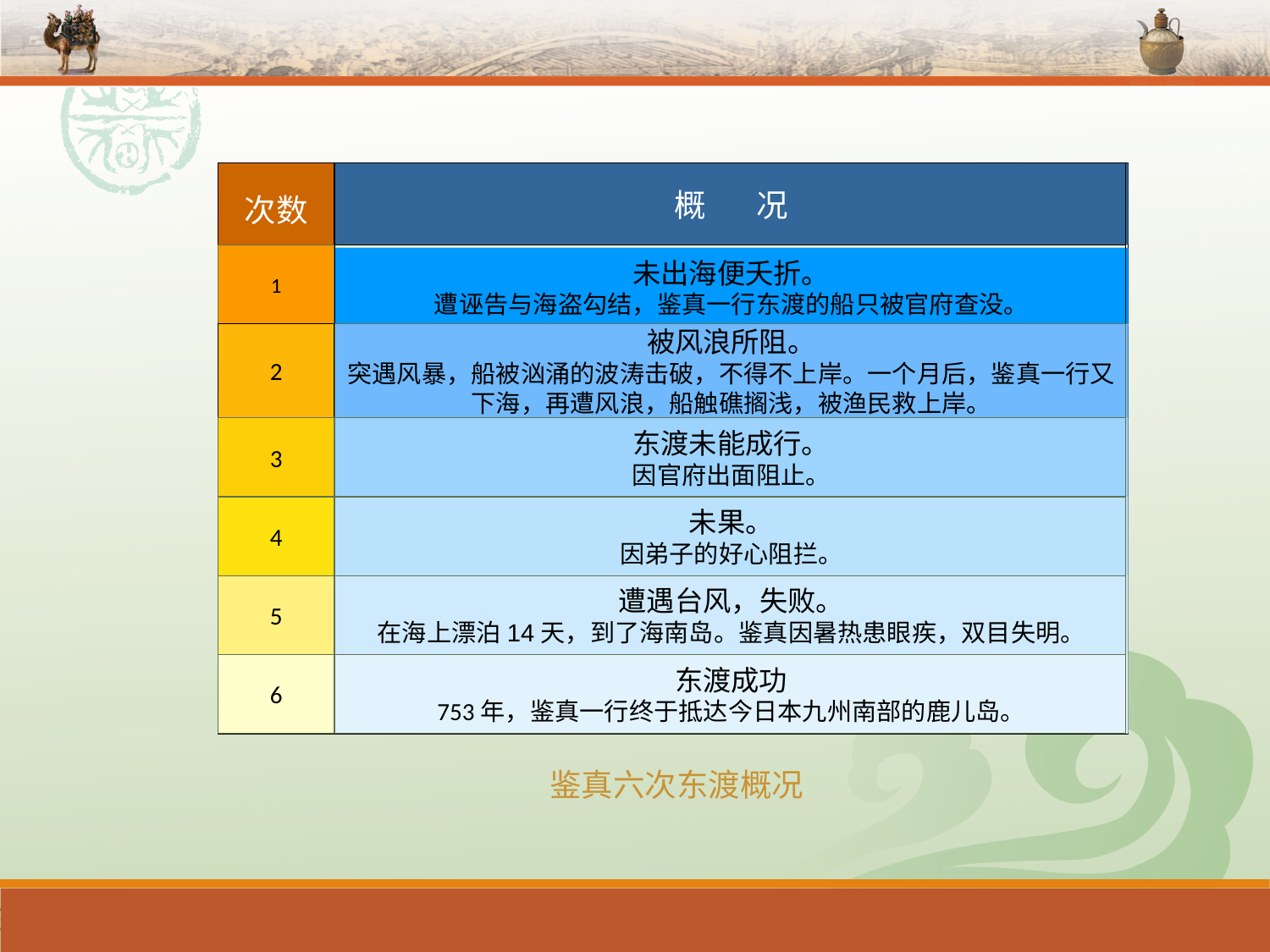

概       况

次数

1

未出海便夭折。
遭诬告与海盗勾结，鉴真一行东渡的船只被官府查没。

2
被风浪所阻。
突遇风暴，船被汹涌的波涛击破，不得不上岸。一个月后，鉴真一行又下海，再遭风浪，船触礁搁浅，被渔民救上岸。

3
东渡未能成行。
因官府出面阻止。

4
未果。
因弟子的好心阻拦。

5
遭遇台风，失败。
在海上漂泊14天，到了海南岛。鉴真因暑热患眼疾，双目失明。

6
东渡成功
753年，鉴真一行终于抵达今日本九州南部的鹿儿岛。

鉴真六次东渡概况